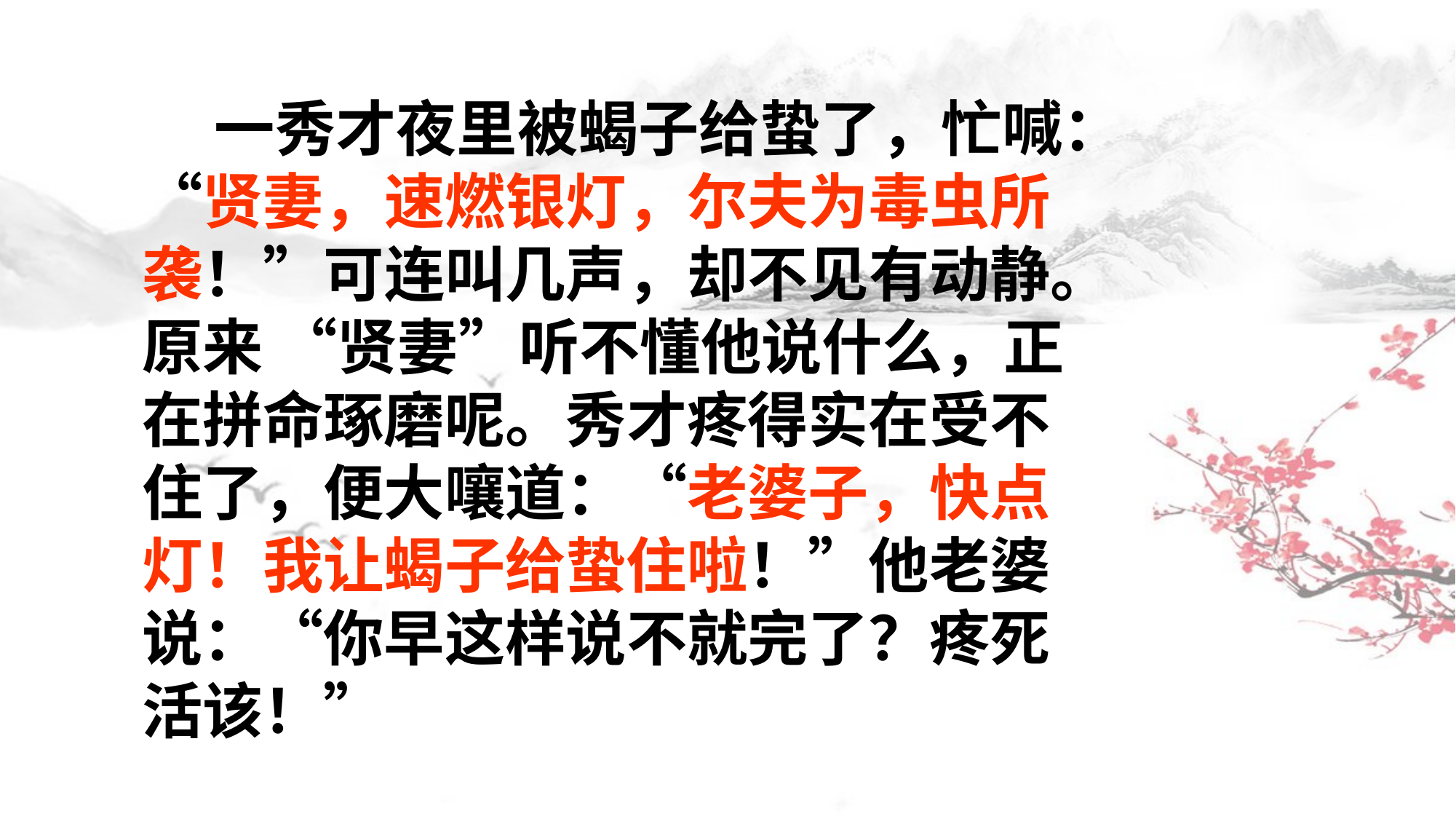

一秀才夜里被蝎子给蛰了，忙喊：“贤妻，速燃银灯，尔夫为毒虫所袭！”可连叫几声，却不见有动静。原来 “贤妻”听不懂他说什么，正在拼命琢磨呢。秀才疼得实在受不住了，便大嚷道：“老婆子，快点灯！我让蝎子给蛰住啦！”他老婆说：“你早这样说不就完了？疼死活该！”